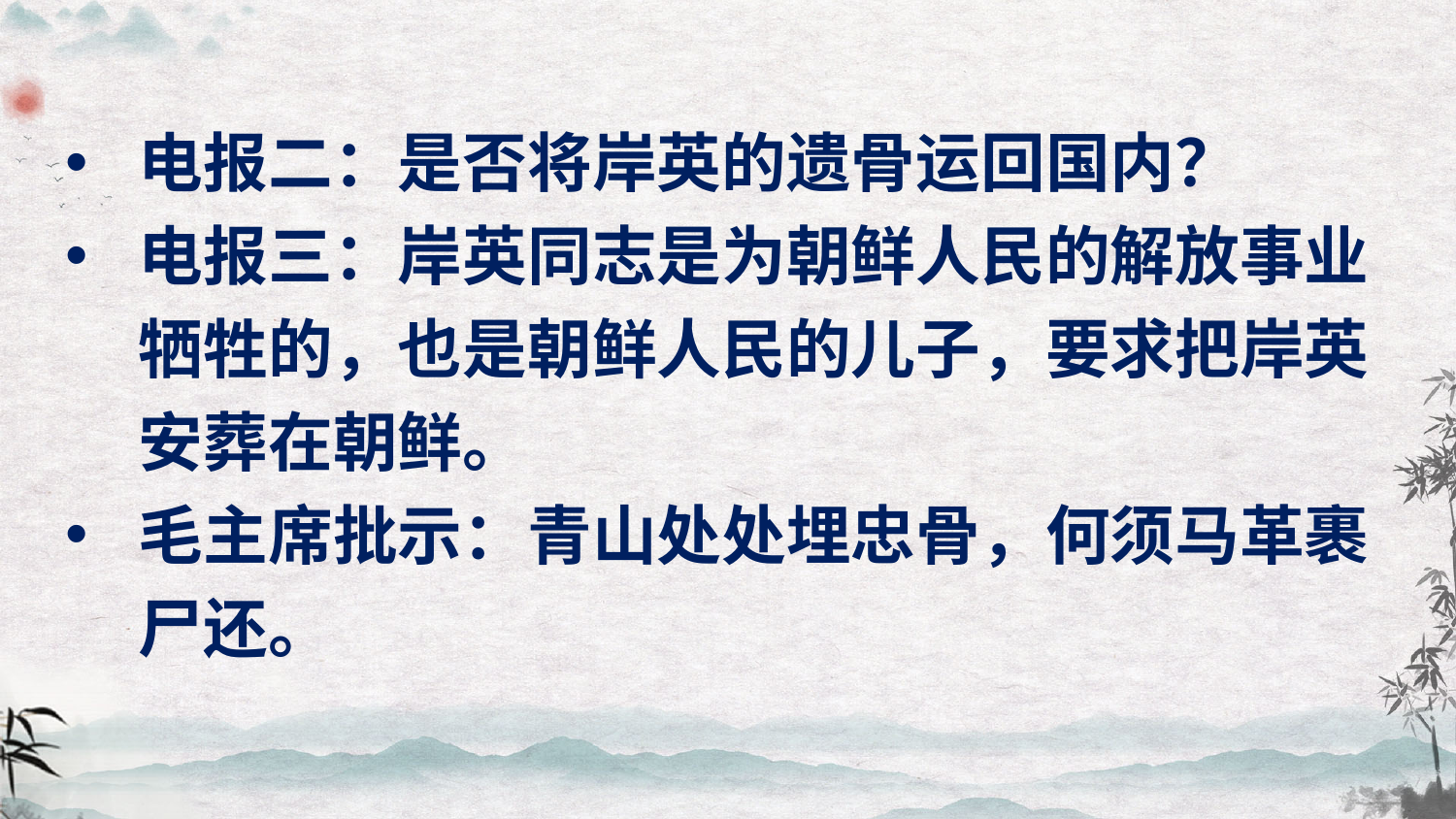

电报二：是否将岸英的遗骨运回国内？
电报三：岸英同志是为朝鲜人民的解放事业牺牲的，也是朝鲜人民的儿子，要求把岸英安葬在朝鲜。
毛主席批示：青山处处埋忠骨，何须马革裹尸还。